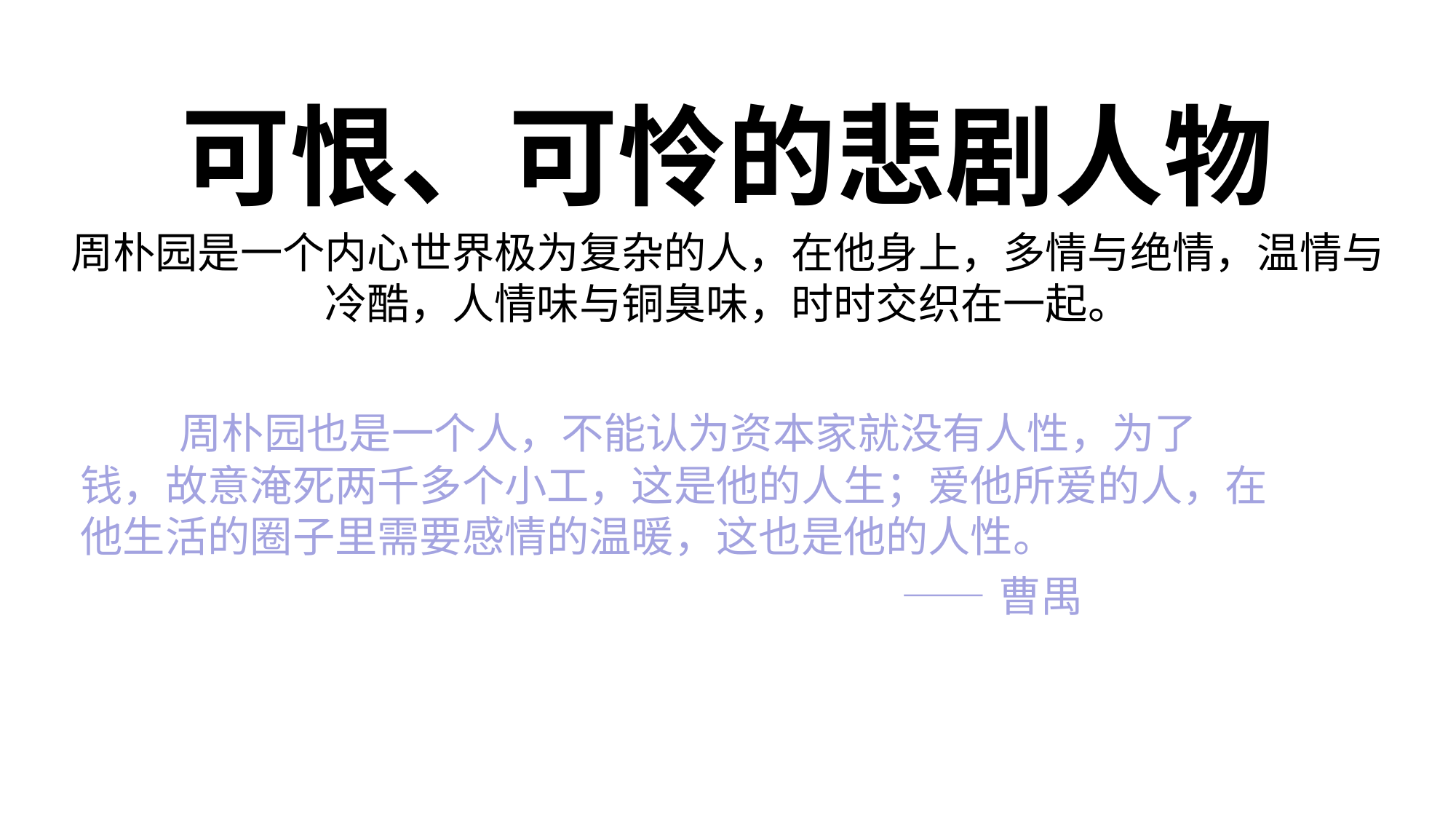

可恨、可怜的悲剧人物
# 周朴园是一个内心世界极为复杂的人，在他身上，多情与绝情，温情与冷酷，人情味与铜臭味，时时交织在一起。
        周朴园也是一个人，不能认为资本家就没有人性，为了钱，故意淹死两千多个小工，这是他的人生；爱他所爱的人，在他生活的圈子里需要感情的温暖，这也是他的人性。
                                                                                       ——曹禺